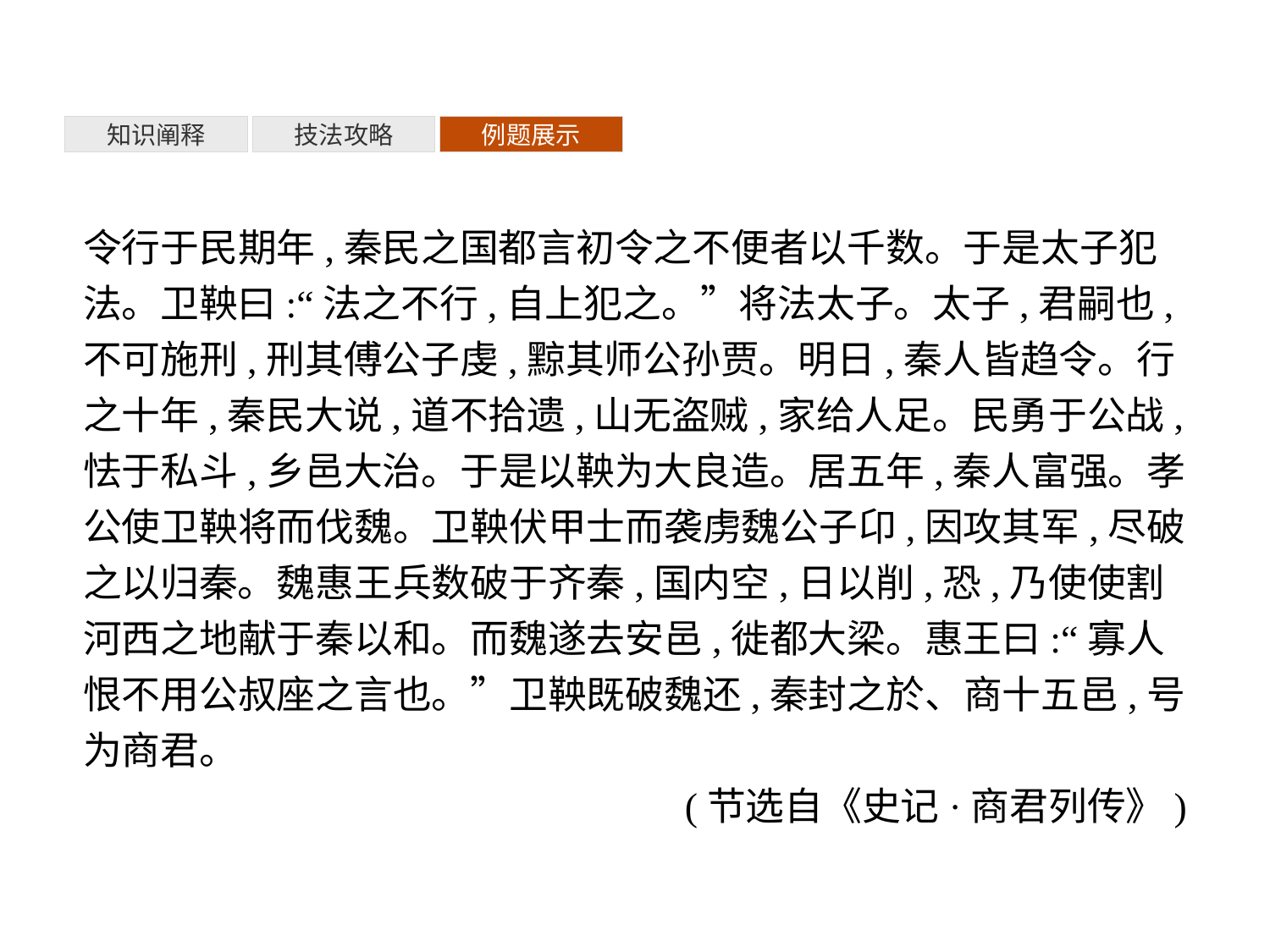

知识阐释
技法攻略
例题展示
令行于民期年,秦民之国都言初令之不便者以千数。于是太子犯法。卫鞅曰:“法之不行,自上犯之。”将法太子。太子,君嗣也,不可施刑,刑其傅公子虔,黥其师公孙贾。明日,秦人皆趋令。行之十年,秦民大说,道不拾遗,山无盗贼,家给人足。民勇于公战,怯于私斗,乡邑大治。于是以鞅为大良造。居五年,秦人富强。孝公使卫鞅将而伐魏。卫鞅伏甲士而袭虏魏公子卬,因攻其军,尽破之以归秦。魏惠王兵数破于齐秦,国内空,日以削,恐,乃使使割河西之地献于秦以和。而魏遂去安邑,徙都大梁。惠王曰:“寡人恨不用公叔座之言也。”卫鞅既破魏还,秦封之於、商十五邑,号为商君。
(节选自《史记·商君列传》)